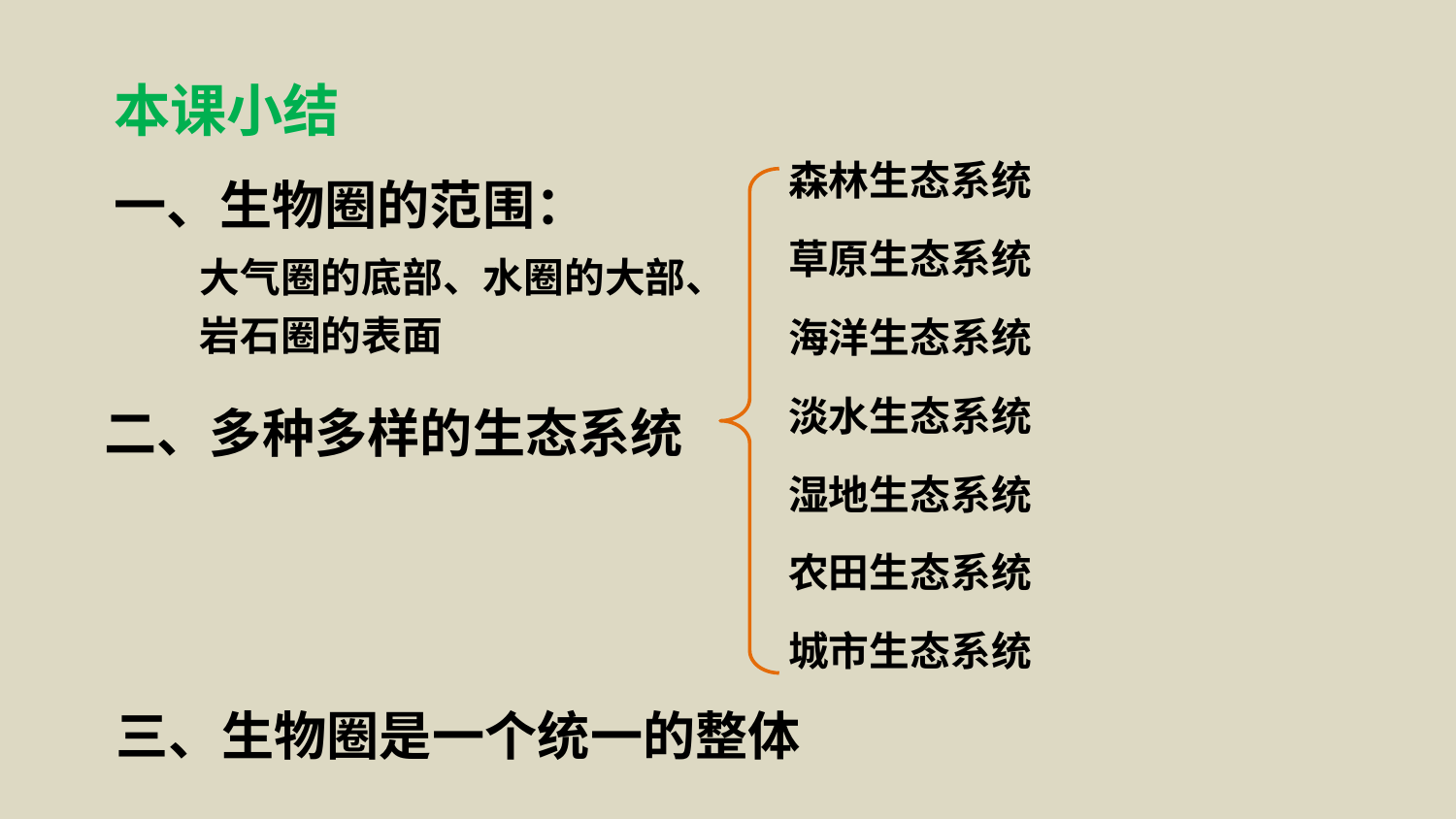

本课小结
森林生态系统
草原生态系统
海洋生态系统
淡水生态系统
湿地生态系统
农田生态系统
城市生态系统

一、生物圈的范围：

大气圈的底部、水圈的大部、岩石圈的表面
二、多种多样的生态系统
三、生物圈是一个统一的整体